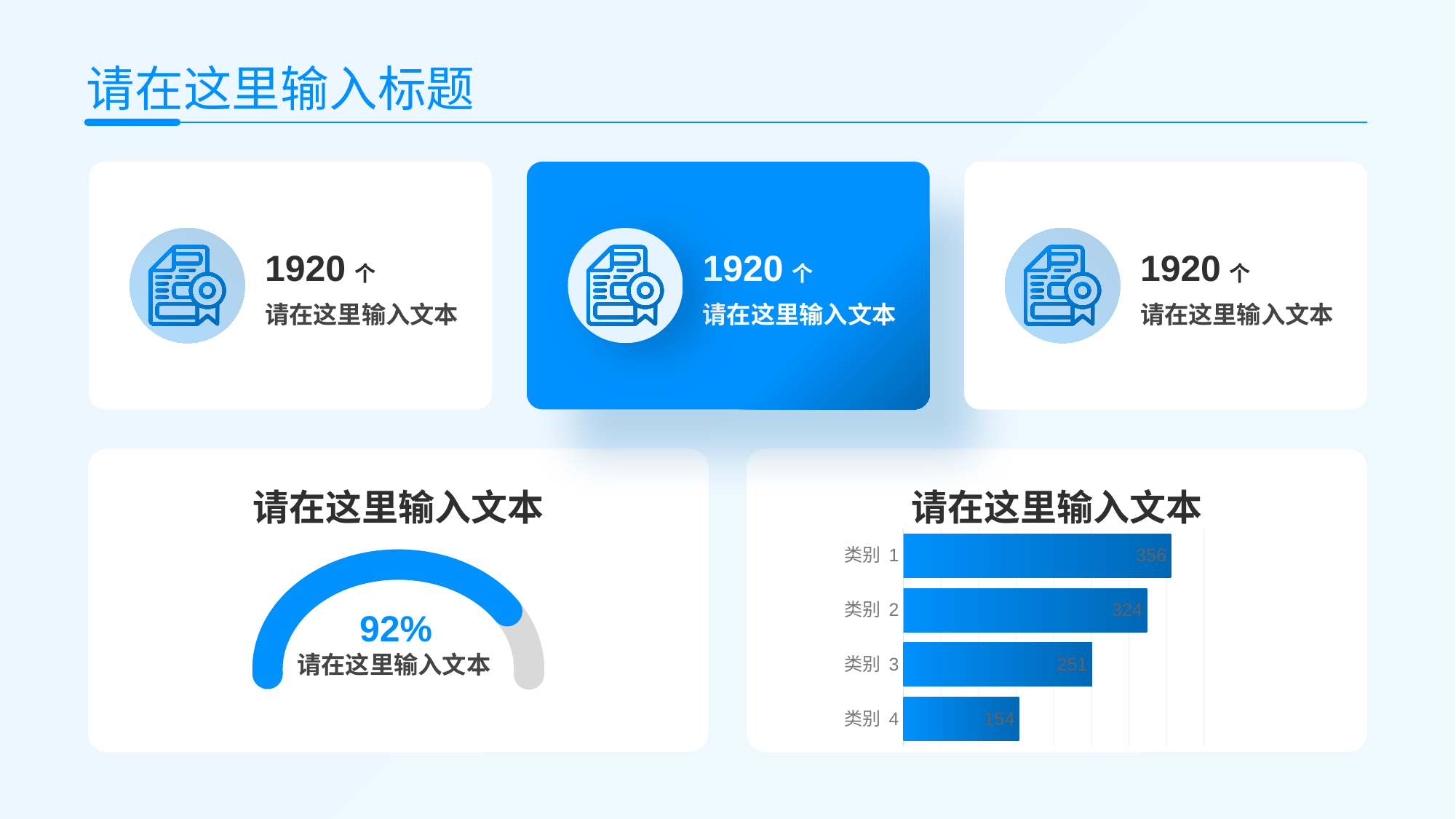

请在这里输入标题

1920个
1920个
1920个

请在这里输入文本
请在这里输入文本
请在这里输入文本

请在这里输入文本
请在这里输入文本

### Chart

| Category | 系列 1 |
|---|---|
| 类别 4 | 154.0 |
| 类别 3 | 251.0 |
| 类别 2 | 324.0 |
| 类别 1 | 356.0 |

92%
请在这里输入文本